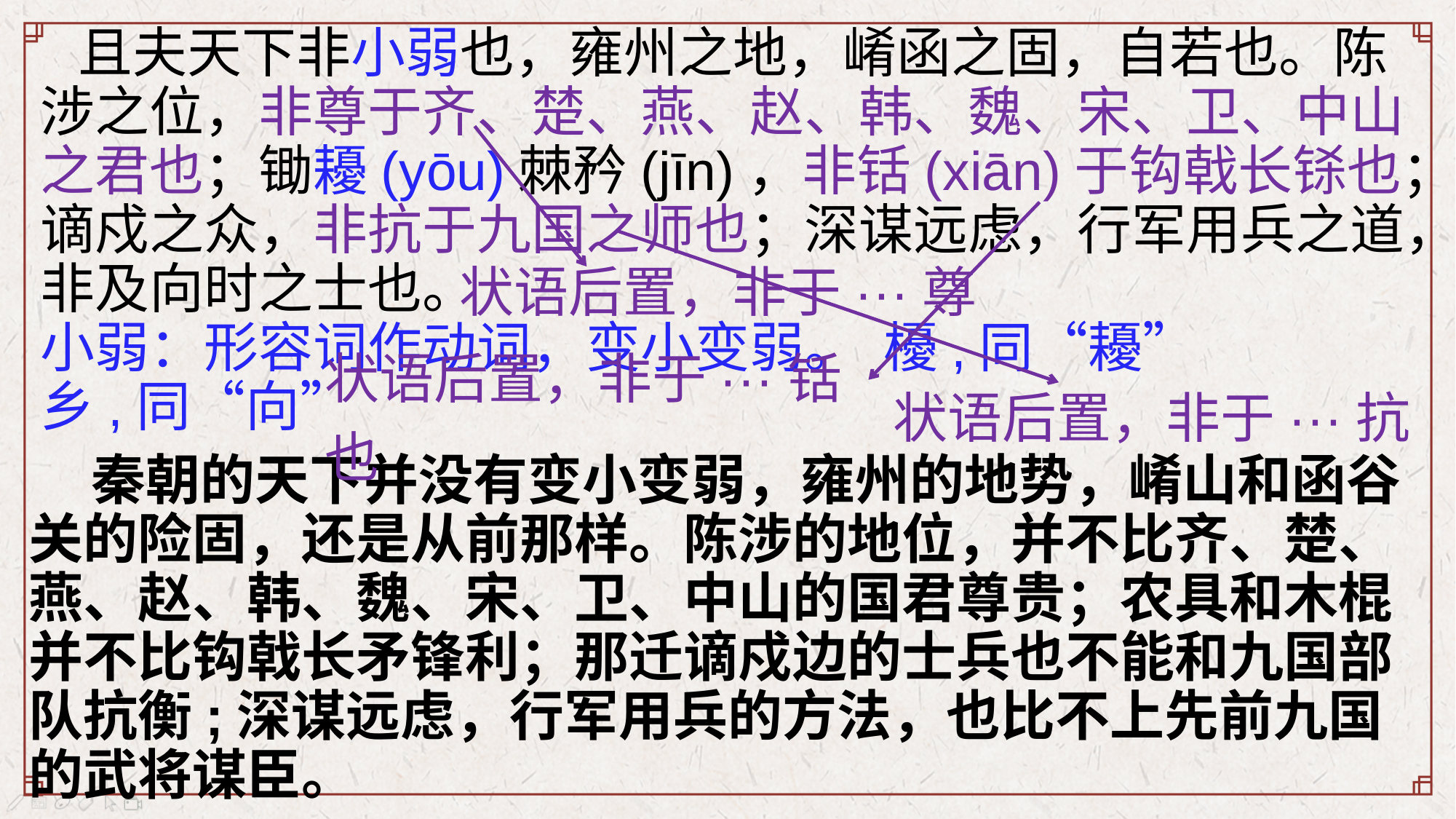

且夫天下非小弱也，雍州之地，崤函之固，自若也。陈涉之位，非尊于齐、楚、燕、赵、韩、魏、宋、卫、中山之君也；锄耰(yōu)棘矜(jīn)，非铦(xiān)于钩戟长铩也；谪戍之众，非抗于九国之师也；深谋远虑，行军用兵之道，非及向时之士也。
小弱：形容词作动词，变小变弱。  櫌,同“耰”
乡,同“向”
状语后置，非于···尊
状语后置，非于···铦也
状语后置，非于···抗
    秦朝的天下并没有变小变弱，雍州的地势，崤山和函谷关的险固，还是从前那样。陈涉的地位，并不比齐、楚、燕、赵、韩、魏、宋、卫、中山的国君尊贵；农具和木棍并不比钩戟长矛锋利；那迁谪戍边的士兵也不能和九国部队抗衡;深谋远虑，行军用兵的方法，也比不上先前九国的武将谋臣。